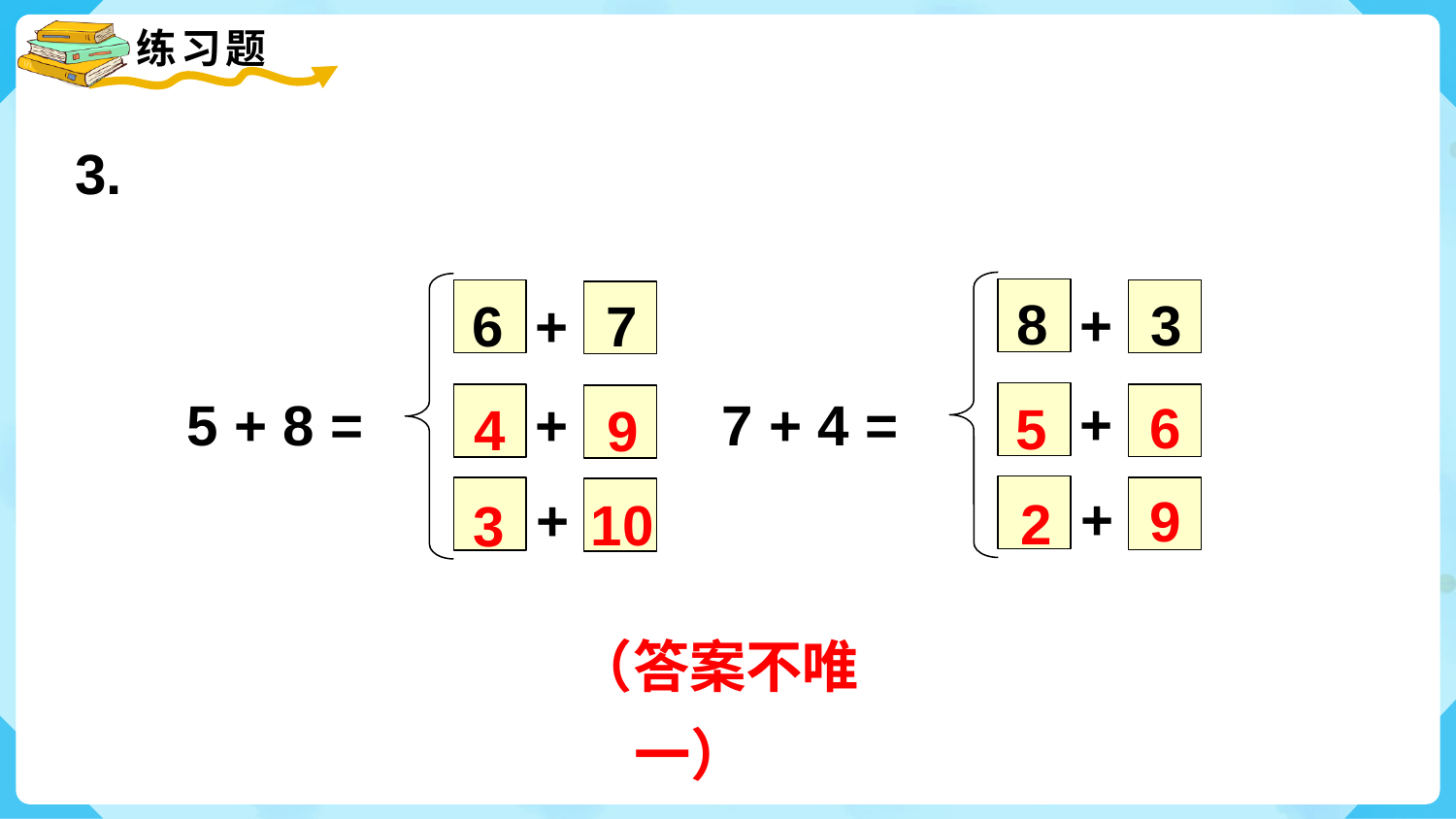

3.
8
+
3

+
7 + 4 =

+

6
+
7

5 + 8 =
+

+

6
5
4
9
9
2
10
3
（答案不唯一）